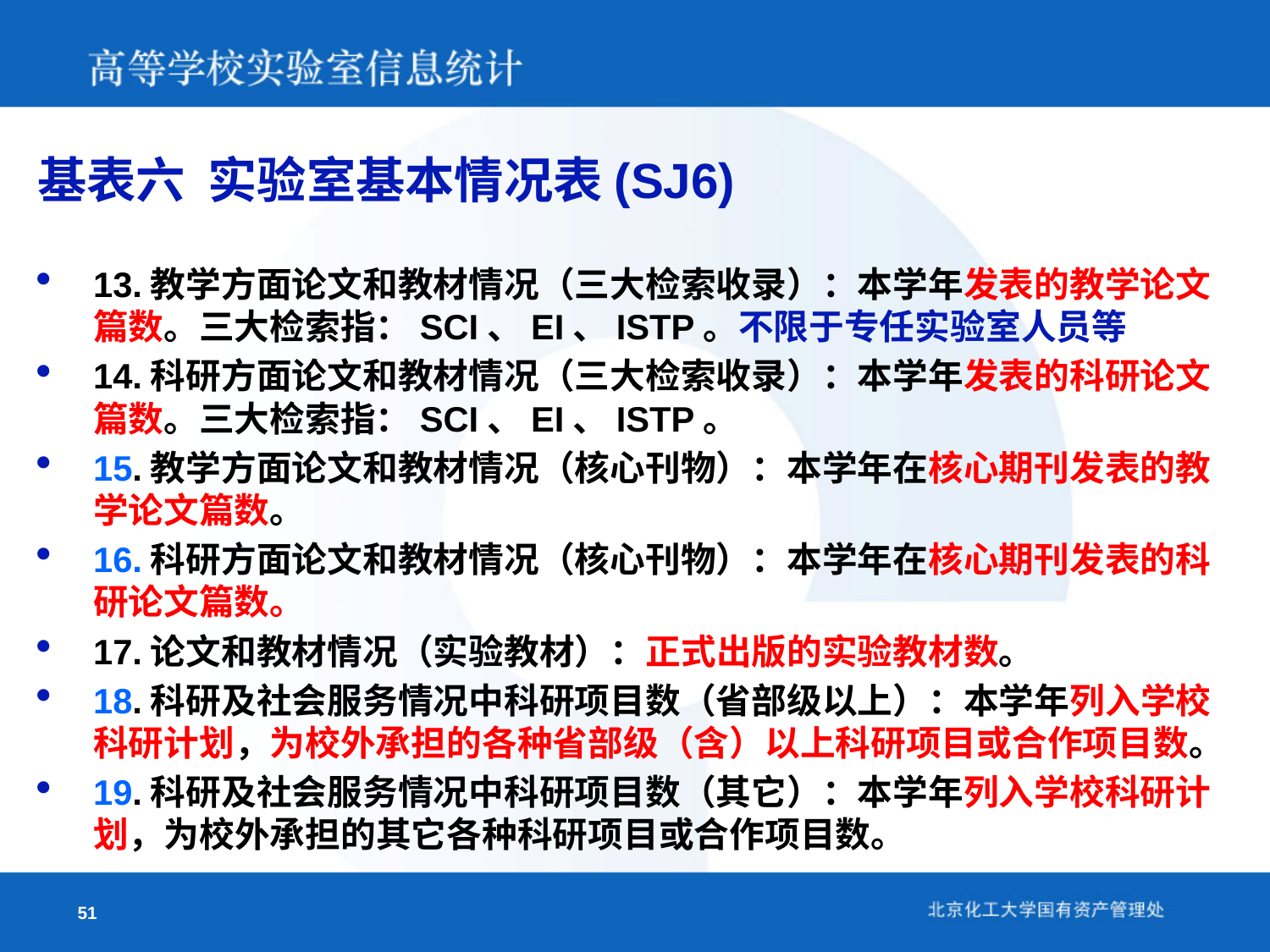

基表六  实验室基本情况表(SJ6)

13.教学方面论文和教材情况（三大检索收录）：本学年发表的教学论文篇数。三大检索指：SCI、EI、ISTP。不限于专任实验室人员等
14.科研方面论文和教材情况（三大检索收录）：本学年发表的科研论文篇数。三大检索指：SCI、EI、ISTP。
15.教学方面论文和教材情况（核心刊物）：本学年在核心期刊发表的教学论文篇数。
16.科研方面论文和教材情况（核心刊物）：本学年在核心期刊发表的科研论文篇数。
17.论文和教材情况（实验教材）：正式出版的实验教材数。
18.科研及社会服务情况中科研项目数（省部级以上）：本学年列入学校科研计划，为校外承担的各种省部级（含）以上科研项目或合作项目数。
19.科研及社会服务情况中科研项目数（其它）：本学年列入学校科研计划，为校外承担的其它各种科研项目或合作项目数。